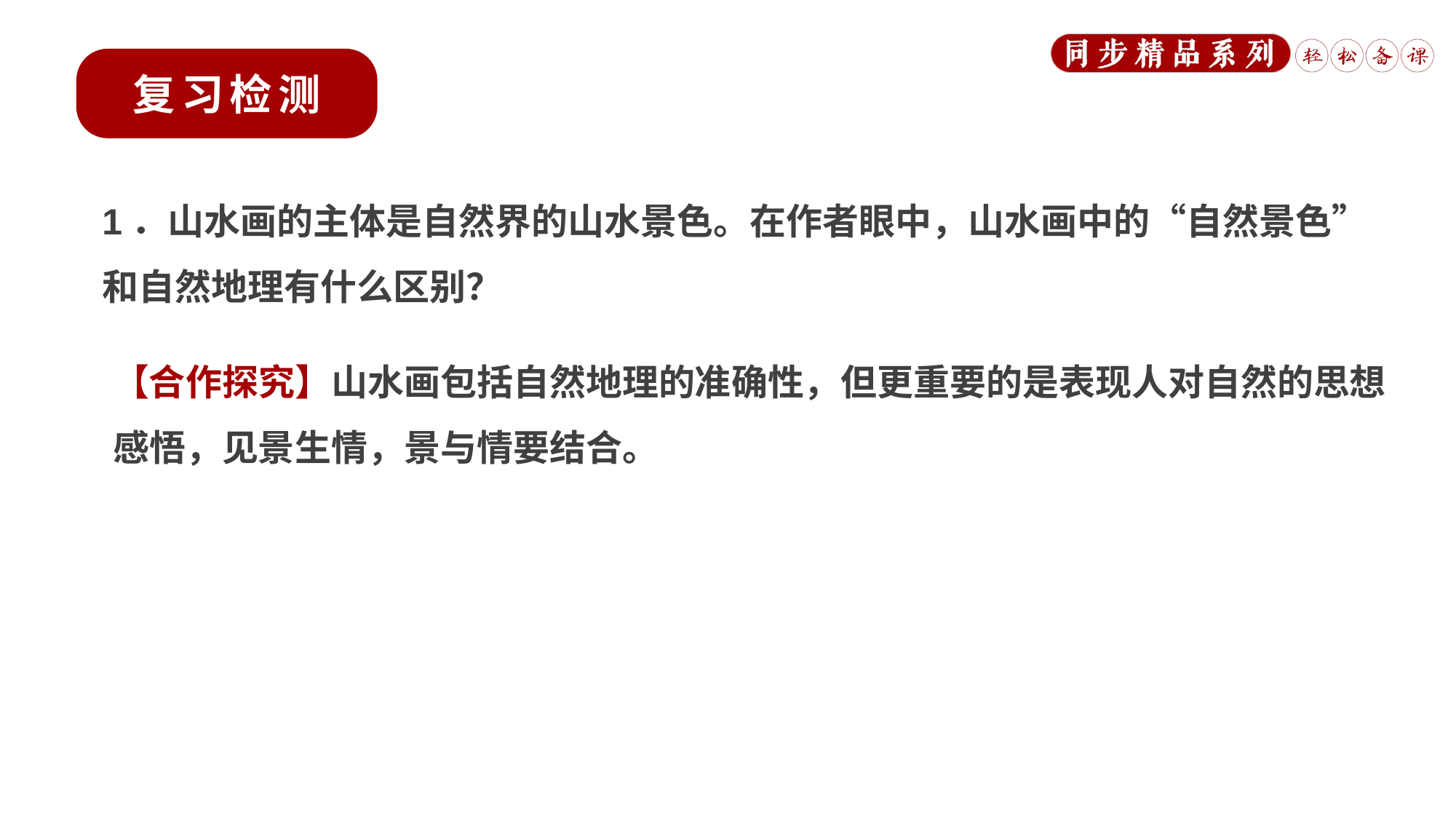

1．山水画的主体是自然界的山水景色。在作者眼中，山水画中的“自然景色”和自然地理有什么区别？
【合作探究】山水画包括自然地理的准确性，但更重要的是表现人对自然的思想感悟，见景生情，景与情要结合。